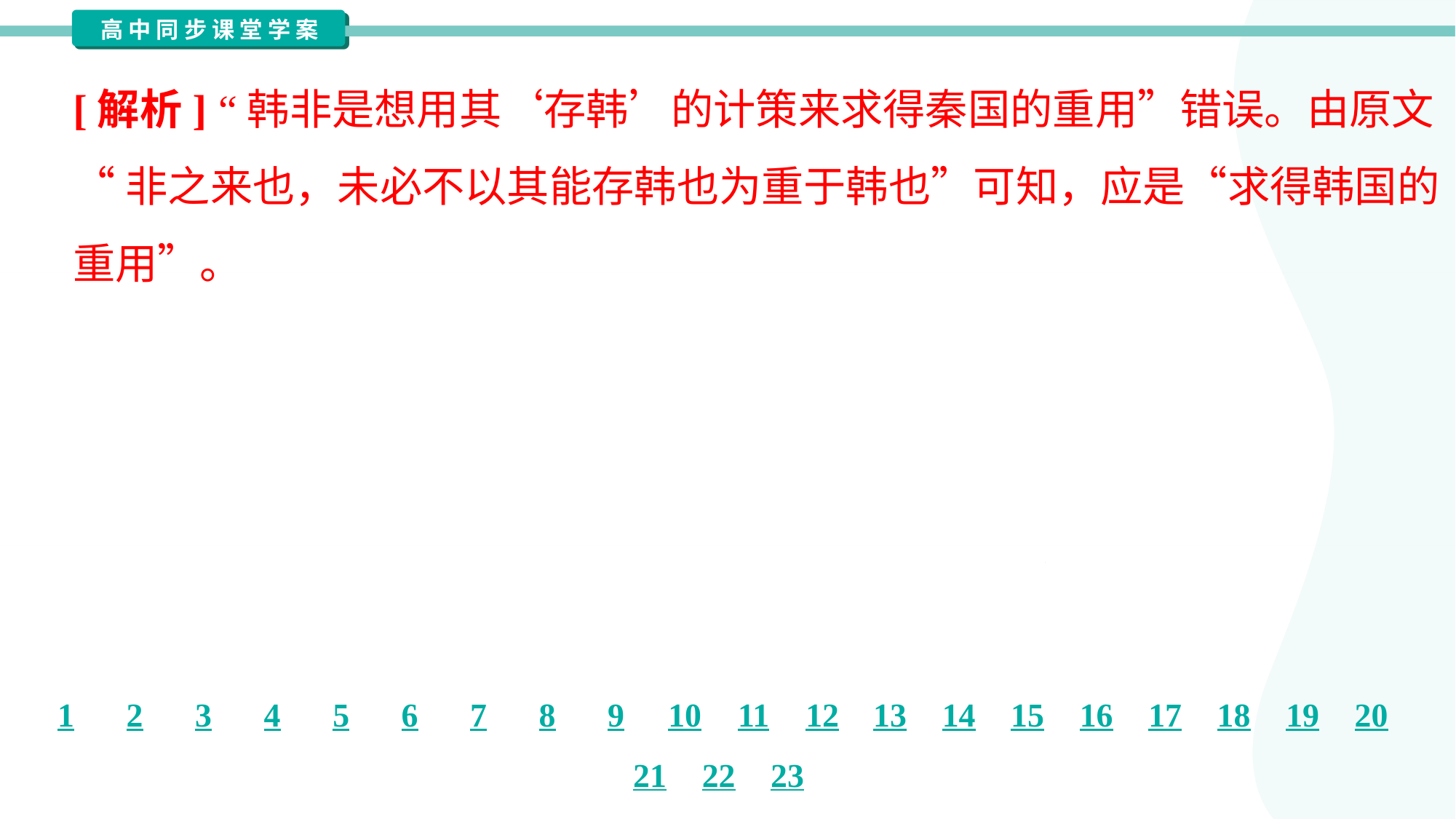

[解析] “韩非是想用其‘存韩’的计策来求得秦国的重用”错误。由原文
“非之来也，未必不以其能存韩也为重于韩也”可知，应是“求得韩国的
重用”。